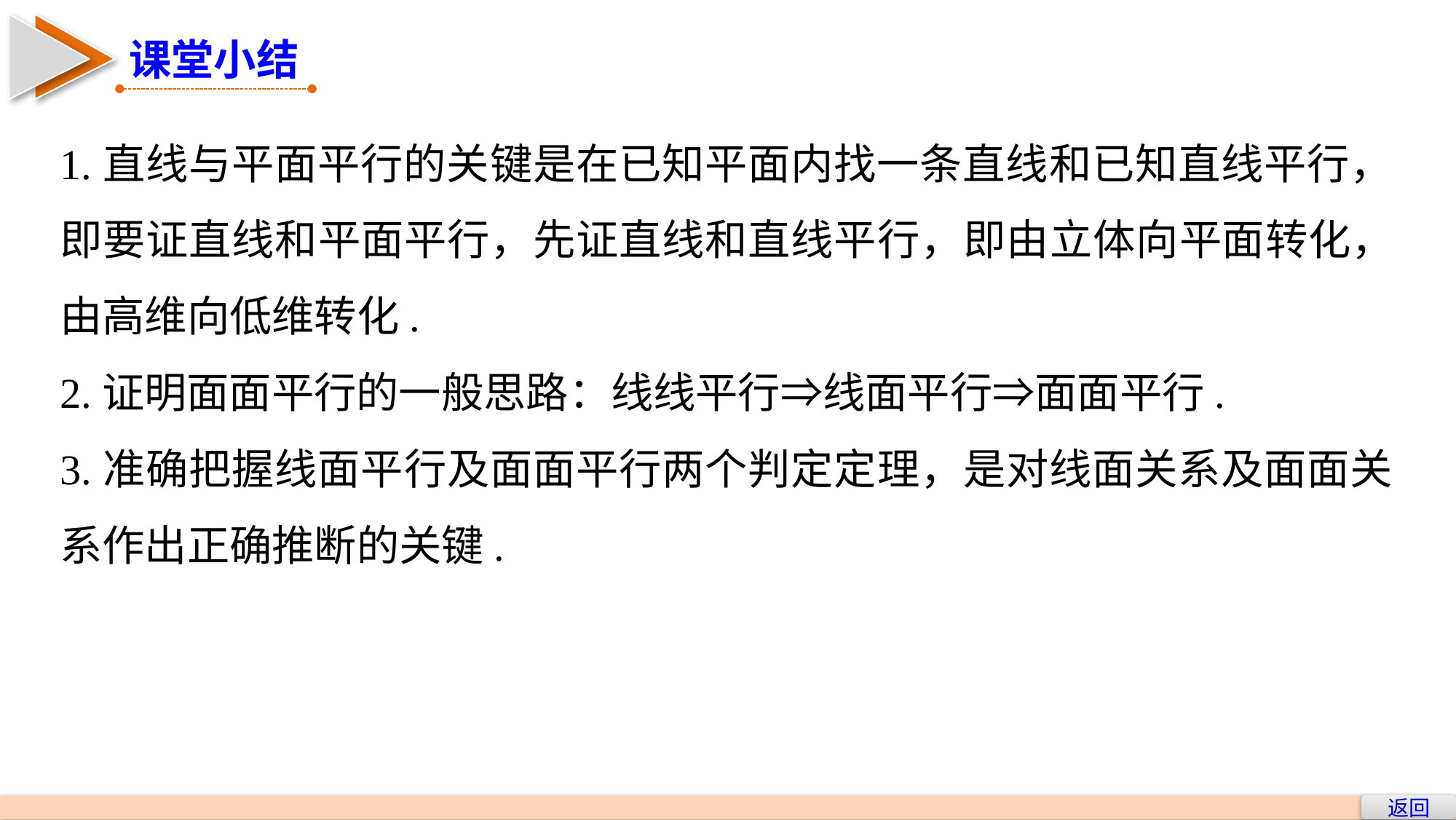

课堂小结
1.直线与平面平行的关键是在已知平面内找一条直线和已知直线平行，即要证直线和平面平行，先证直线和直线平行，即由立体向平面转化，由高维向低维转化.
2.证明面面平行的一般思路：线线平行⇒线面平行⇒面面平行.
3.准确把握线面平行及面面平行两个判定定理，是对线面关系及面面关系作出正确推断的关键.
返回